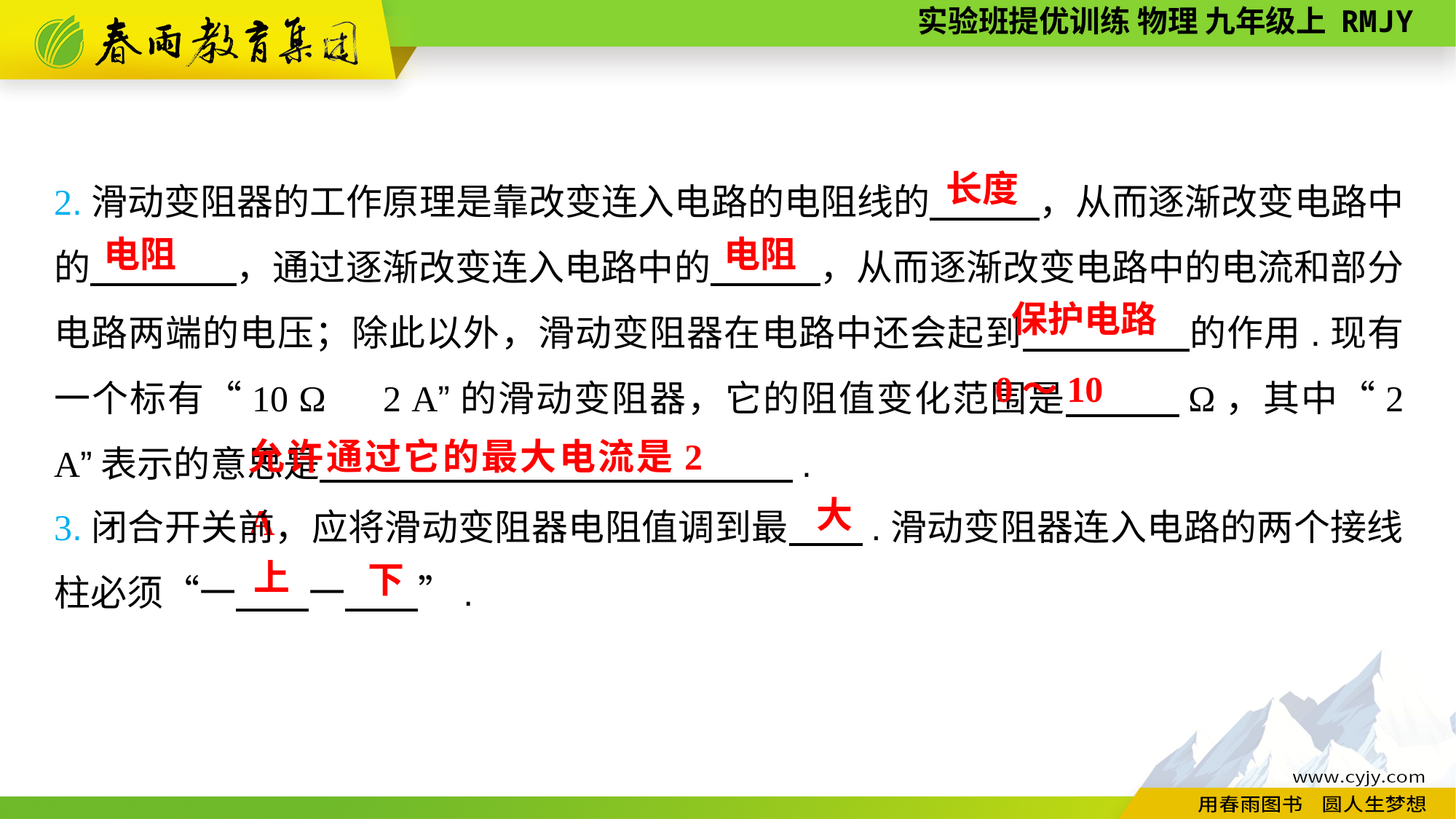

2.滑动变阻器的工作原理是靠改变连入电路的电阻线的　　　，从而逐渐改变电路中的　　　　，通过逐渐改变连入电路中的　　　，从而逐渐改变电路中的电流和部分电路两端的电压；除此以外，滑动变阻器在电路中还会起到　　　　  的作用.现有一个标有“10 Ω　2 A”的滑动变阻器，它的阻值变化范围是　　　Ω，其中“2 A”表示的意思是　　　　　　　　　　　　　.
长度
电阻
电阻
保护电路
0～10
允许通过它的最大电流是2 A
3.闭合开关前，应将滑动变阻器电阻值调到最　　.滑动变阻器连入电路的两个接线柱必须“一　　一　　”.
大
上
下